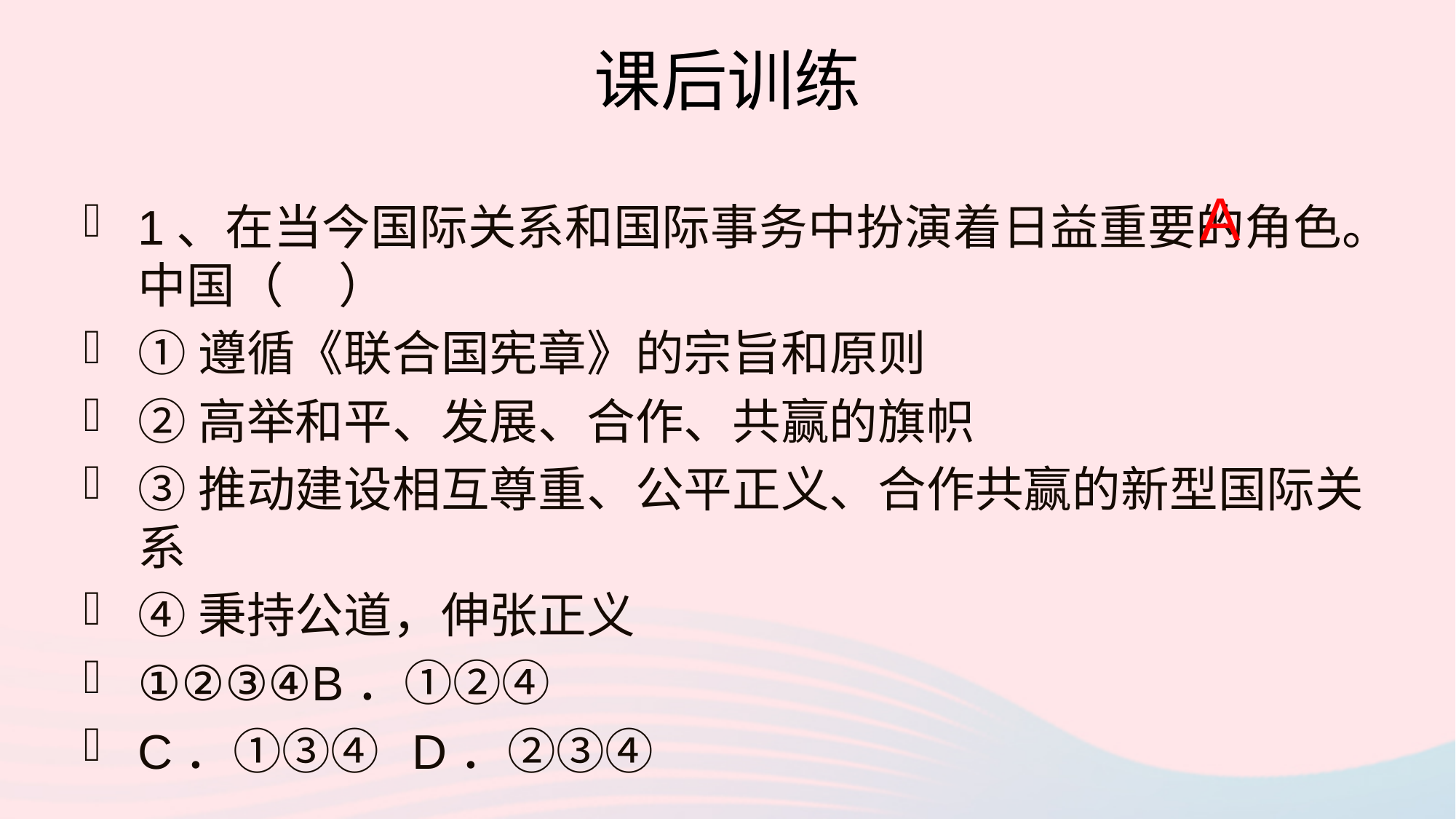

# 课后训练
A
1、在当今国际关系和国际事务中扮演着日益重要的角色。中国（     ）
①遵循《联合国宪章》的宗旨和原则
②高举和平、发展、合作、共赢的旗帜
③推动建设相互尊重、公平正义、合作共赢的新型国际关系
④秉持公道，伸张正义
①②③④B．①②④
C．①③④  D．②③④